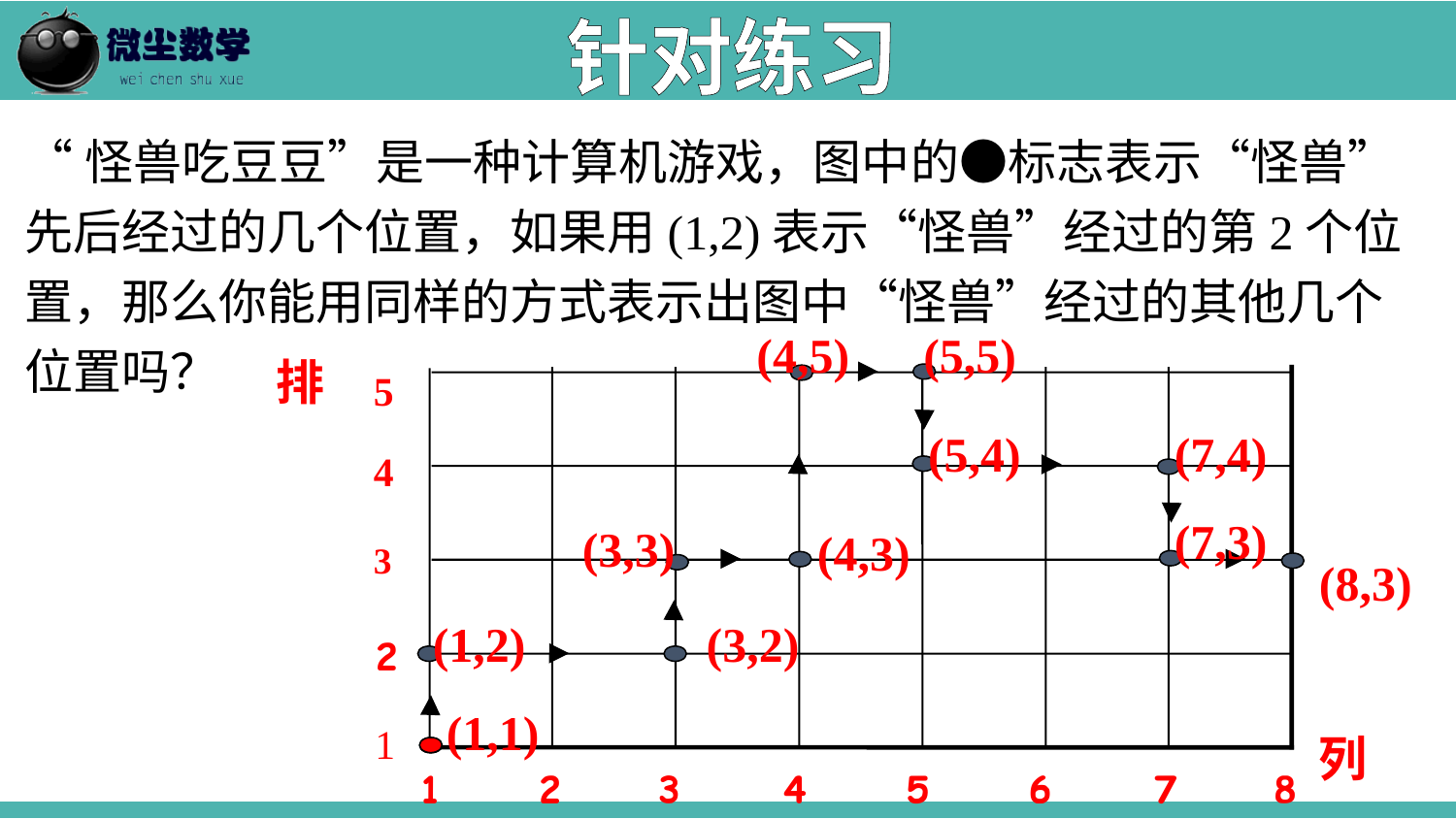

针对练习
“怪兽吃豆豆”是一种计算机游戏，图中的●标志表示“怪兽”先后经过的几个位置，如果用(1,2)表示“怪兽”经过的第2个位置，那么你能用同样的方式表示出图中“怪兽”经过的其他几个位置吗？
(4,5)
(5,5)

排
5

4

3

2

1

1
2
3
4
5
6
7
8

(5,4)
(7,4)

(7,3)

(3,3)
(4,3)
(8,3)

(1,2)
(3,2)

(1,1)

列